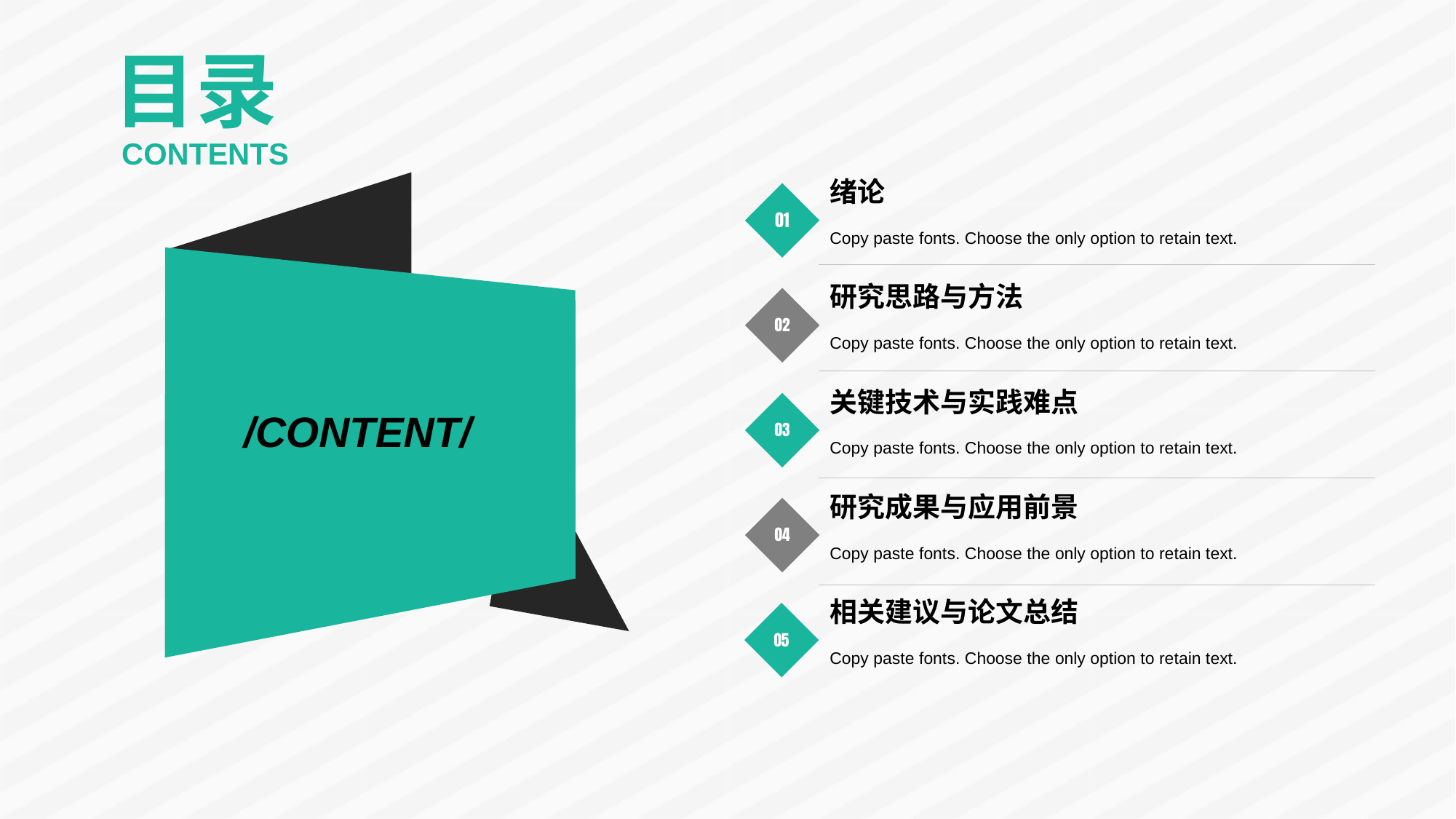

目录
CONTENTS

绪论
01
Copy paste fonts. Choose the only option to retain text.
研究思路与方法
02
Copy paste fonts. Choose the only option to retain text.
关键技术与实践难点
/CONTENT/
03
Copy paste fonts. Choose the only option to retain text.

研究成果与应用前景
04
Copy paste fonts. Choose the only option to retain text.
相关建议与论文总结
05
Copy paste fonts. Choose the only option to retain text.